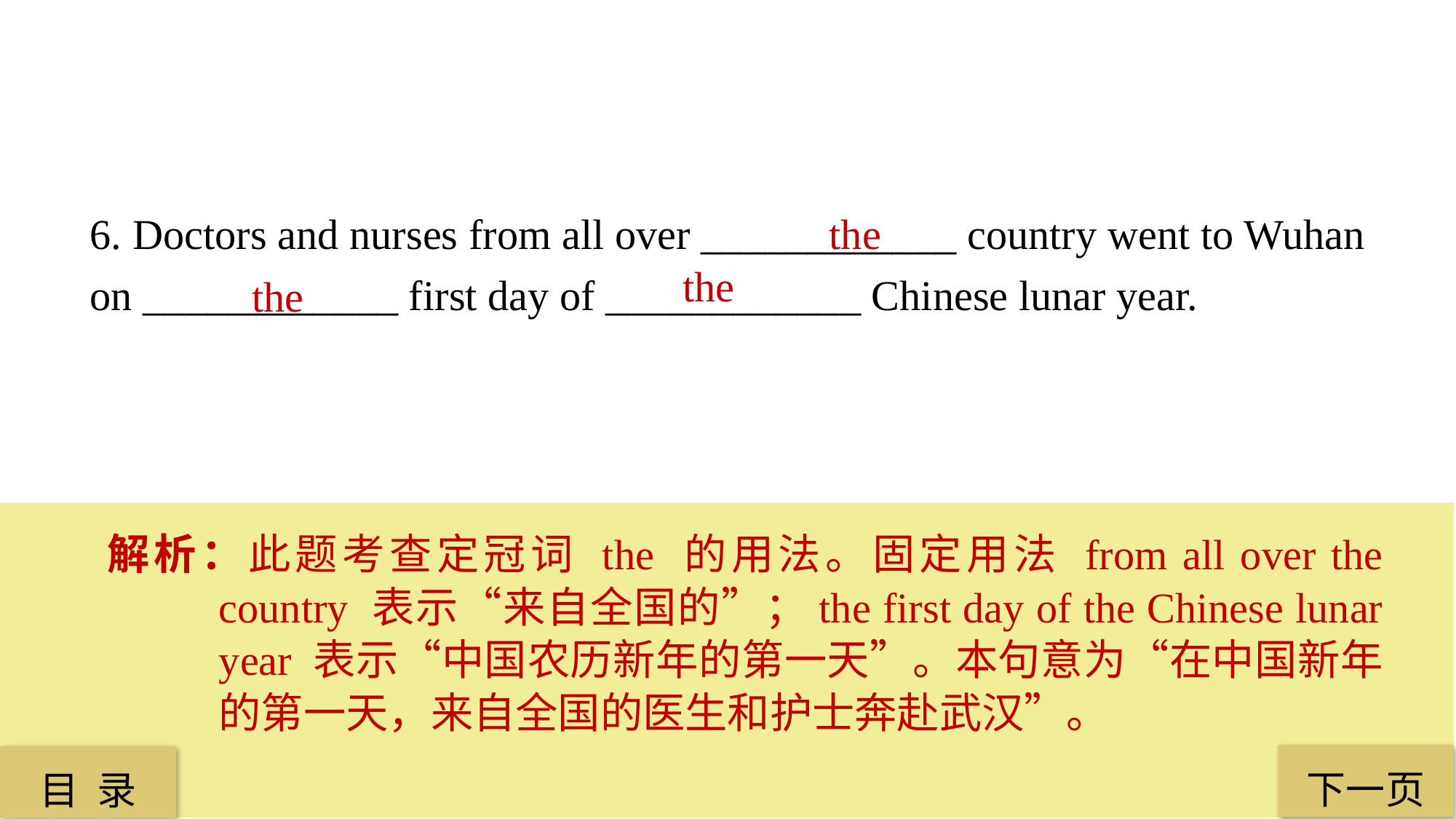

6. Doctors and nurses from all over ____________ country went to Wuhan on ____________ first day of ____________ Chinese lunar year.
 the
 the
 the
解析：此题考查定冠词 the 的用法。固定用法 from all over the country 表示“来自全国的”；the first day of the Chinese lunar year 表示“中国农历新年的第一天”。本句意为“在中国新年的第一天，来自全国的医生和护士奔赴武汉”。